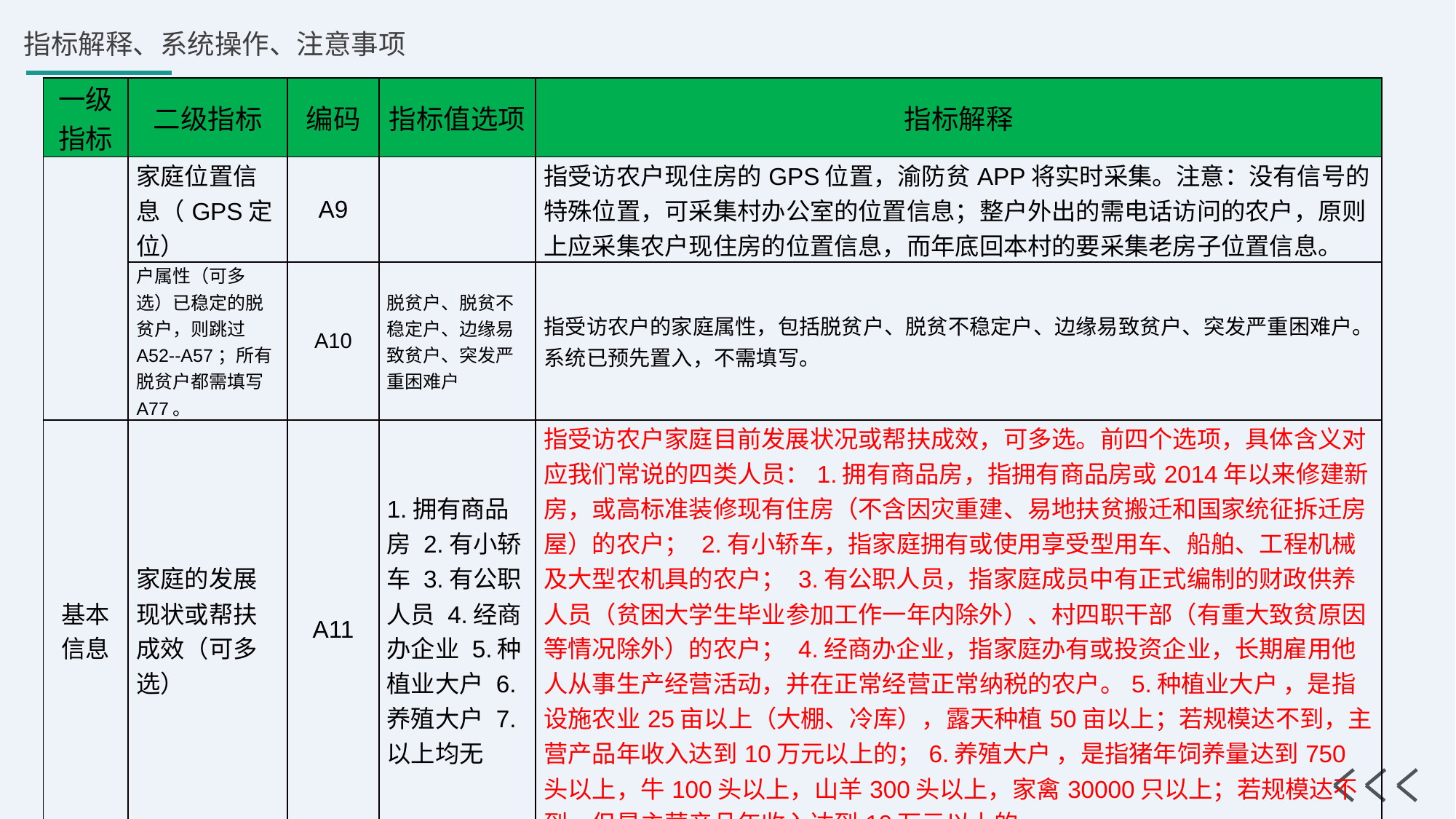

| 一级指标 | 二级指标 | 编码 | 指标值选项 | 指标解释 |
| --- | --- | --- | --- | --- |
|  | 家庭位置信息（GPS定位） | A9 |  | 指受访农户现住房的GPS位置，渝防贫APP将实时采集。注意：没有信号的特殊位置，可采集村办公室的位置信息；整户外出的需电话访问的农户，原则上应采集农户现住房的位置信息，而年底回本村的要采集老房子位置信息。 |
|  | 户属性（可多选）已稳定的脱贫户，则跳过A52--A57；所有脱贫户都需填写A77。 | A10 | 脱贫户、脱贫不稳定户、边缘易致贫户、突发严重困难户 | 指受访农户的家庭属性，包括脱贫户、脱贫不稳定户、边缘易致贫户、突发严重困难户。系统已预先置入，不需填写。 |
| 基本信息 | 家庭的发展现状或帮扶成效（可多选） | A11 | 1.拥有商品房 2.有小轿车 3.有公职人员 4.经商办企业 5.种植业大户 6.养殖大户 7.以上均无 | 指受访农户家庭目前发展状况或帮扶成效，可多选。前四个选项，具体含义对应我们常说的四类人员：1.拥有商品房，指拥有商品房或2014年以来修建新房，或高标准装修现有住房（不含因灾重建、易地扶贫搬迁和国家统征拆迁房屋）的农户； 2.有小轿车，指家庭拥有或使用享受型用车、船舶、工程机械及大型农机具的农户； 3.有公职人员，指家庭成员中有正式编制的财政供养人员（贫困大学生毕业参加工作一年内除外）、村四职干部（有重大致贫原因等情况除外）的农户； 4.经商办企业，指家庭办有或投资企业，长期雇用他人从事生产经营活动，并在正常经营正常纳税的农户。5.种植业大户 ，是指设施农业25亩以上（大棚、冷库），露天种植50亩以上；若规模达不到，主营产品年收入达到10万元以上的；6.养殖大户 ，是指猪年饲养量达到750头以上，牛100头以上，山羊300头以上，家禽30000只以上；若规模达不到，但是主营产品年收入达到10万元以上的。 |
|  | 走访方式（单选） | A12 | 面访、电访、代答 | 指调查者实际走访受访农户的具体方式。原则上采用面访，对整户长期外出县外的可电访，对确因年龄、身体等原因整户不具备正常沟通能力的可由亲属或村干部代答。（按照市级培训要求，区县内的都要面访）。 |